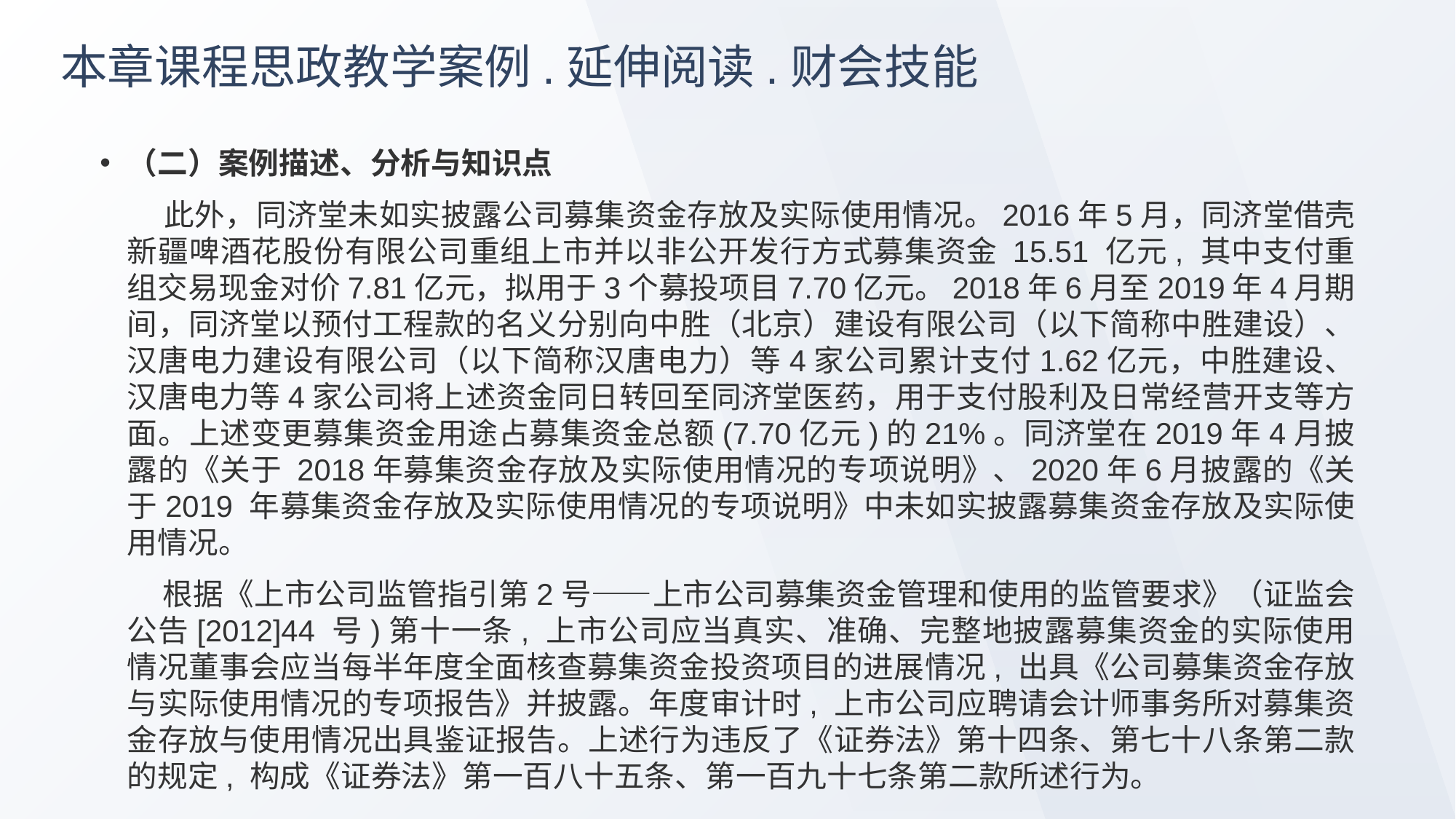

# 本章课程思政教学案例.延伸阅读.财会技能
（二）案例描述、分析与知识点
    此外，同济堂未如实披露公司募集资金存放及实际使用情况。2016年5月，同济堂借壳新疆啤酒花股份有限公司重组上市并以非公开发行方式募集资金 15.51 亿元, 其中支付重组交易现金对价7.81亿元，拟用于3个募投项目7.70亿元。2018年6月至2019年4月期间，同济堂以预付工程款的名义分别向中胜（北京）建设有限公司（以下简称中胜建设）、汉唐电力建设有限公司（以下简称汉唐电力）等4家公司累计支付1.62亿元，中胜建设、汉唐电力等4家公司将上述资金同日转回至同济堂医药，用于支付股利及日常经营开支等方面。上述变更募集资金用途占募集资金总额(7.70亿元)的21%。同济堂在2019年4月披露的《关于 2018年募集资金存放及实际使用情况的专项说明》、2020年6月披露的《关于2019 年募集资金存放及实际使用情况的专项说明》中未如实披露募集资金存放及实际使用情况。
    根据《上市公司监管指引第2号——上市公司募集资金管理和使用的监管要求》（证监会公告[2012]44 号)第十一条, 上市公司应当真实、准确、完整地披露募集资金的实际使用情况董事会应当每半年度全面核查募集资金投资项目的进展情况, 出具《公司募集资金存放与实际使用情况的专项报告》并披露。年度审计时, 上市公司应聘请会计师事务所对募集资金存放与使用情况出具鉴证报告。上述行为违反了《证券法》第十四条、第七十八条第二款的规定, 构成《证券法》第一百八十五条、第一百九十七条第二款所述行为。